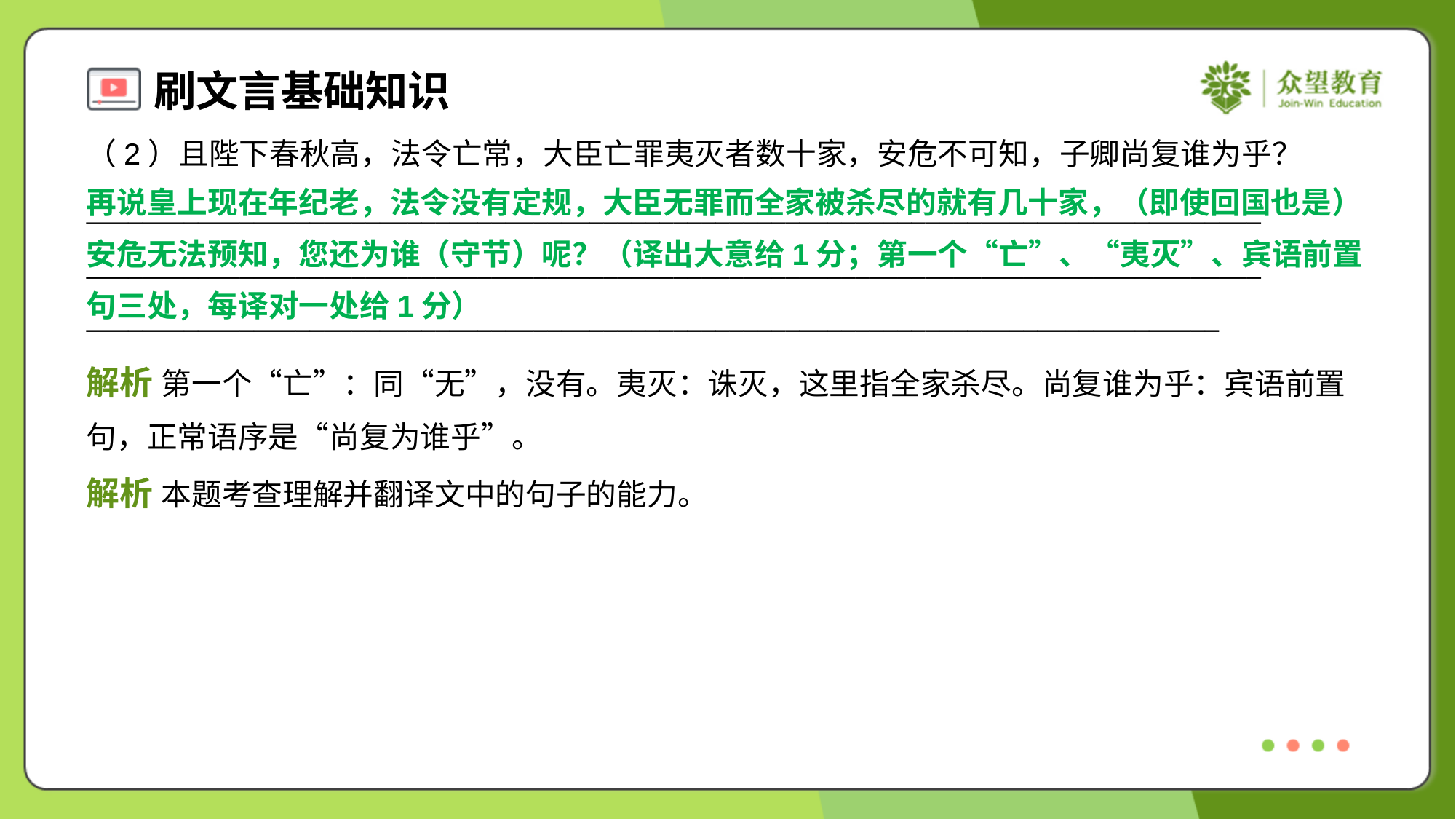

（2）且陛下春秋高，法令亡常，大臣亡罪夷灭者数十家，安危不可知，子卿尚复谁为乎？
再说皇上现在年纪老，法令没有定规，大臣无罪而全家被杀尽的就有几十家，（即使回国也是）
安危无法预知，您还为谁（守节）呢？（译出大意给1分；第一个“亡”、“夷灭”、宾语前置
句三处，每译对一处给1分）
____________________________________________________________________________________
____________________________________________________________________________________
_________________________________________________________________________________
解析 第一个“亡”：同“无”，没有。夷灭：诛灭，这里指全家杀尽。尚复谁为乎：宾语前置
句，正常语序是“尚复为谁乎”。
解析 本题考查理解并翻译文中的句子的能力。